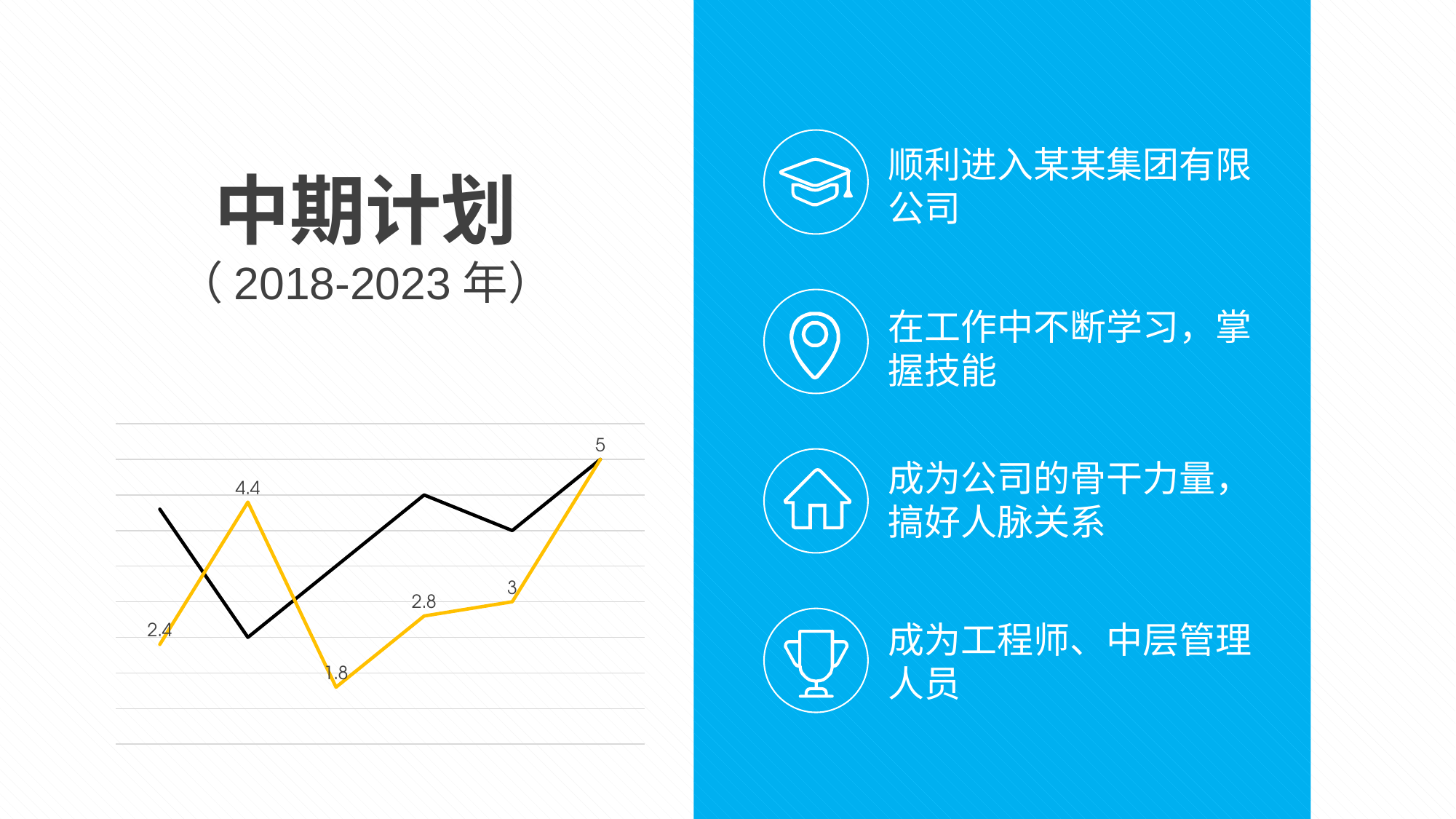

顺利进入某某集团有限公司

在工作中不断学习，掌握技能

成为公司的骨干力量，搞好人脉关系

成为工程师、中层管理人员
中期计划
（2018-2023年）

### Chart

| Category | 系列 1 | 系列 2 |
|---|---|---|
| 类别 1 | 4.3 | 2.4 |
| 类别 2 | 2.5 | 4.4 |
| 类别 3 | 3.5 | 1.8 |
| 类别 4 | 4.5 | 2.8 |
| 类别 5 | 4.0 | 3.0 |
| 类别 6 | 5.0 | 5.0 |